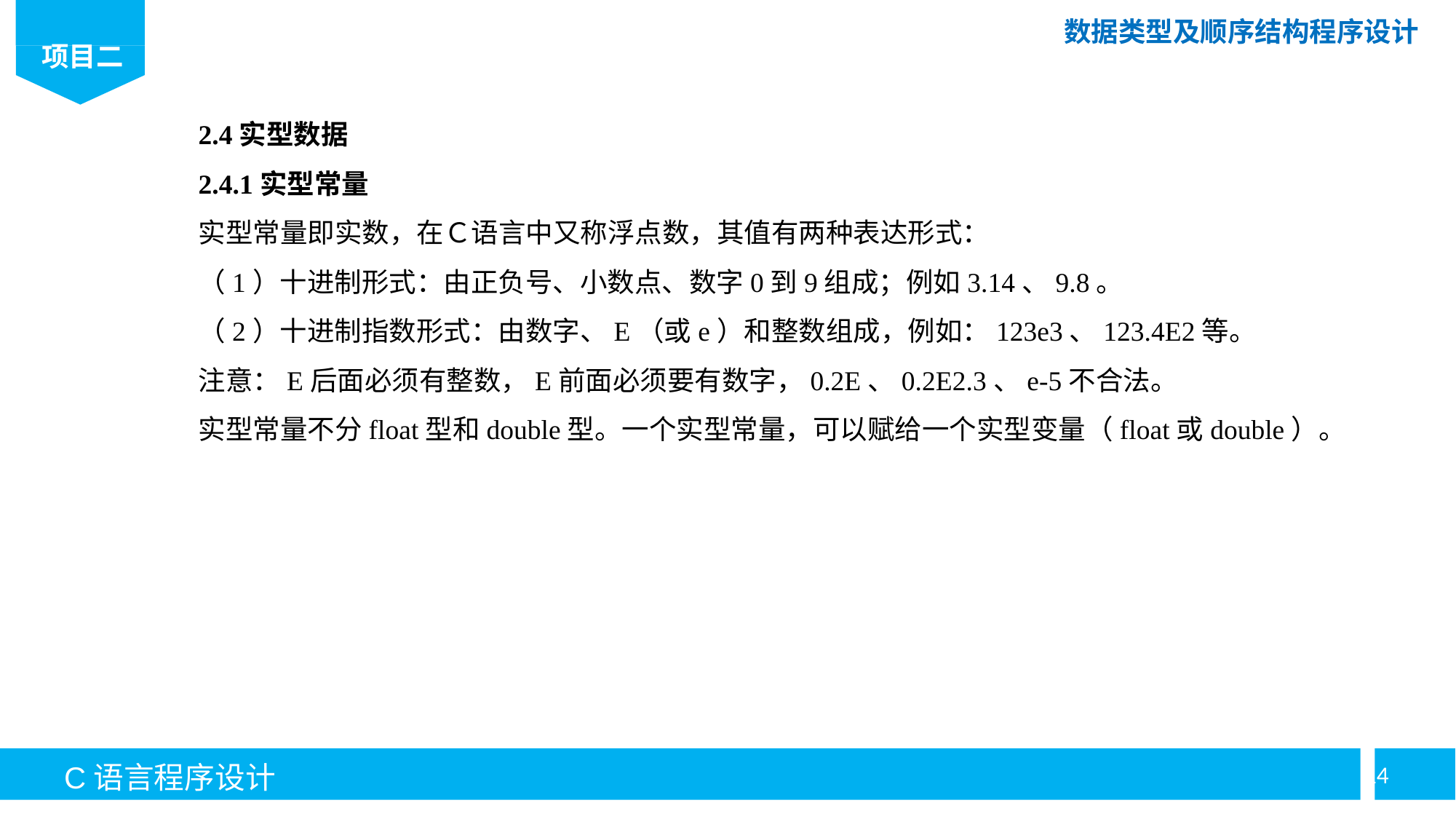

2.4实型数据
2.4.1实型常量
实型常量即实数，在Ｃ语言中又称浮点数，其值有两种表达形式：
（1）十进制形式：由正负号、小数点、数字0到9组成；例如3.14、9.8。
（2）十进制指数形式：由数字、E（或e）和整数组成，例如：123e3、123.4E2等。
注意：E后面必须有整数，E前面必须要有数字，0.2E、0.2E2.3、e-5不合法。
实型常量不分float型和double型。一个实型常量，可以赋给一个实型变量（float或double）。